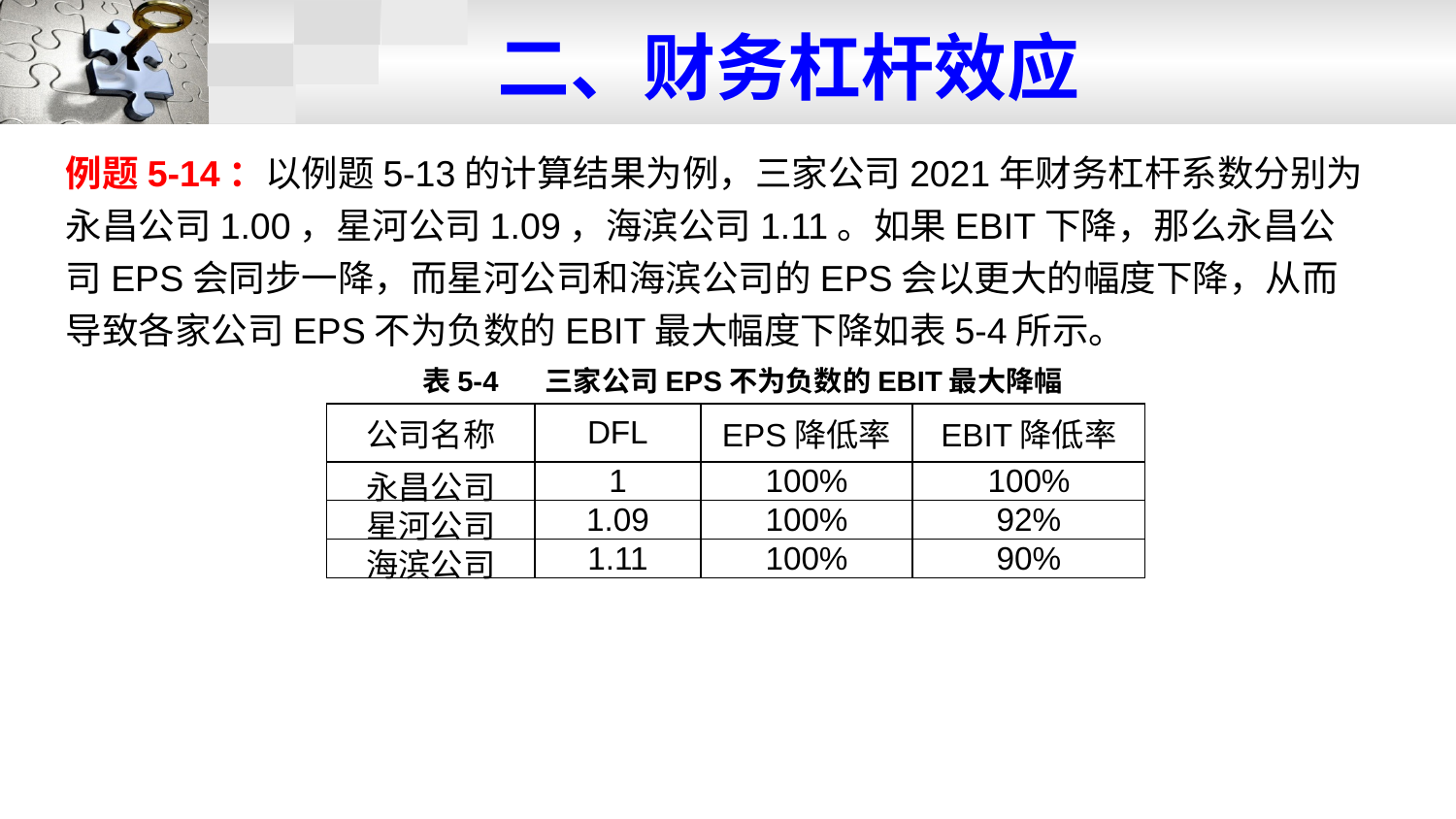

二、财务杠杆效应
例题5-14：以例题5-13的计算结果为例，三家公司2021年财务杠杆系数分别为永昌公司1.00，星河公司1.09，海滨公司1.11。如果EBIT下降，那么永昌公司EPS会同步一降，而星河公司和海滨公司的EPS会以更大的幅度下降，从而导致各家公司EPS不为负数的EBIT最大幅度下降如表5-4所示。
 表5-4     三家公司EPS不为负数的EBIT最大降幅
| 公司名称 | DFL | EPS降低率 | EBIT降低率 |
| --- | --- | --- | --- |
| 永昌公司 | 1 | 100% | 100% |
| 星河公司 | 1.09 | 100% | 92% |
| 海滨公司 | 1.11 | 100% | 90% |